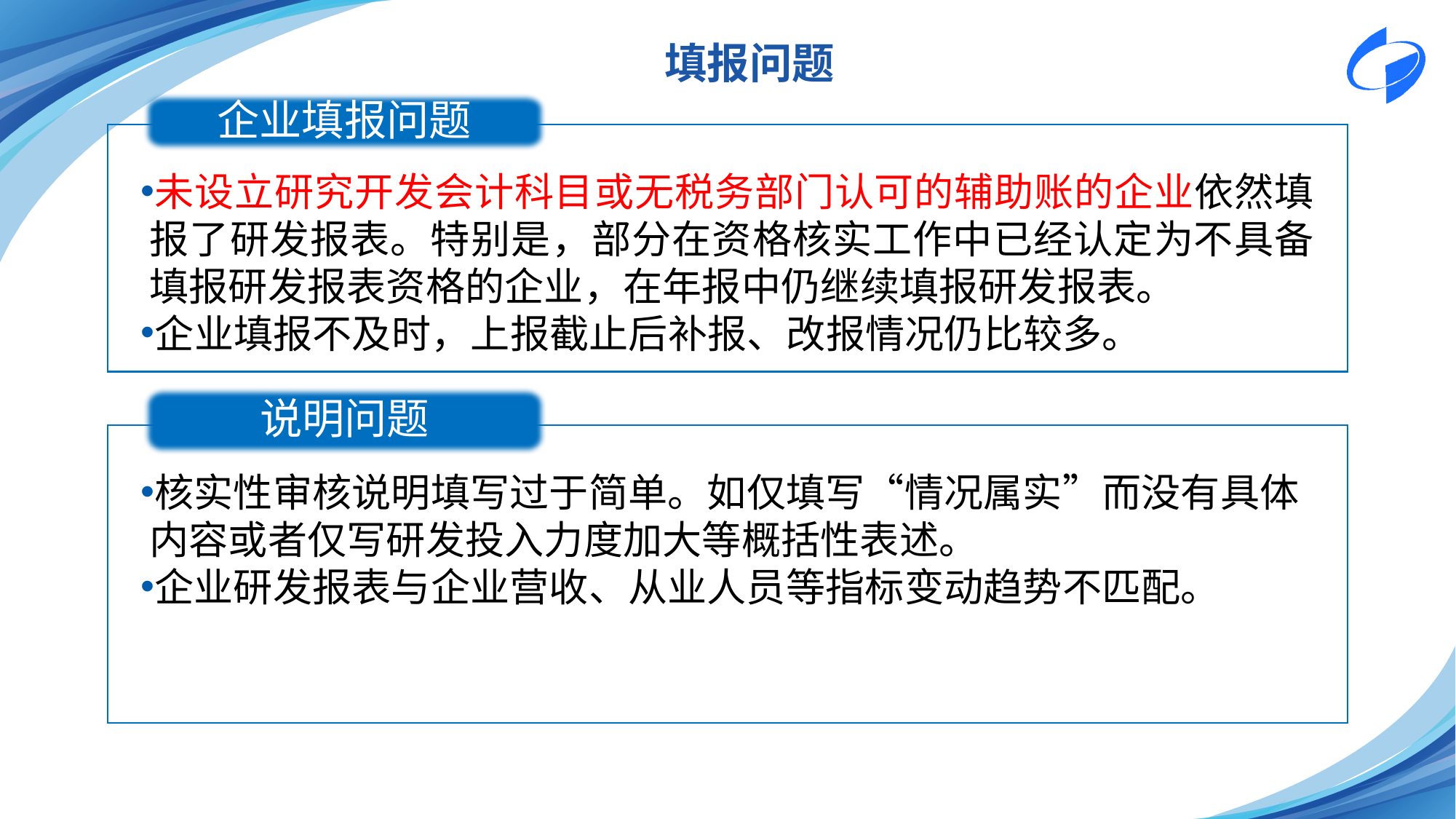

填报问题
企业填报问题
未设立研究开发会计科目或无税务部门认可的辅助账的企业依然填报了研发报表。特别是，部分在资格核实工作中已经认定为不具备填报研发报表资格的企业，在年报中仍继续填报研发报表。
企业填报不及时，上报截止后补报、改报情况仍比较多。

说明问题
核实性审核说明填写过于简单。如仅填写“情况属实”而没有具体内容或者仅写研发投入力度加大等概括性表述。
企业研发报表与企业营收、从业人员等指标变动趋势不匹配。
66